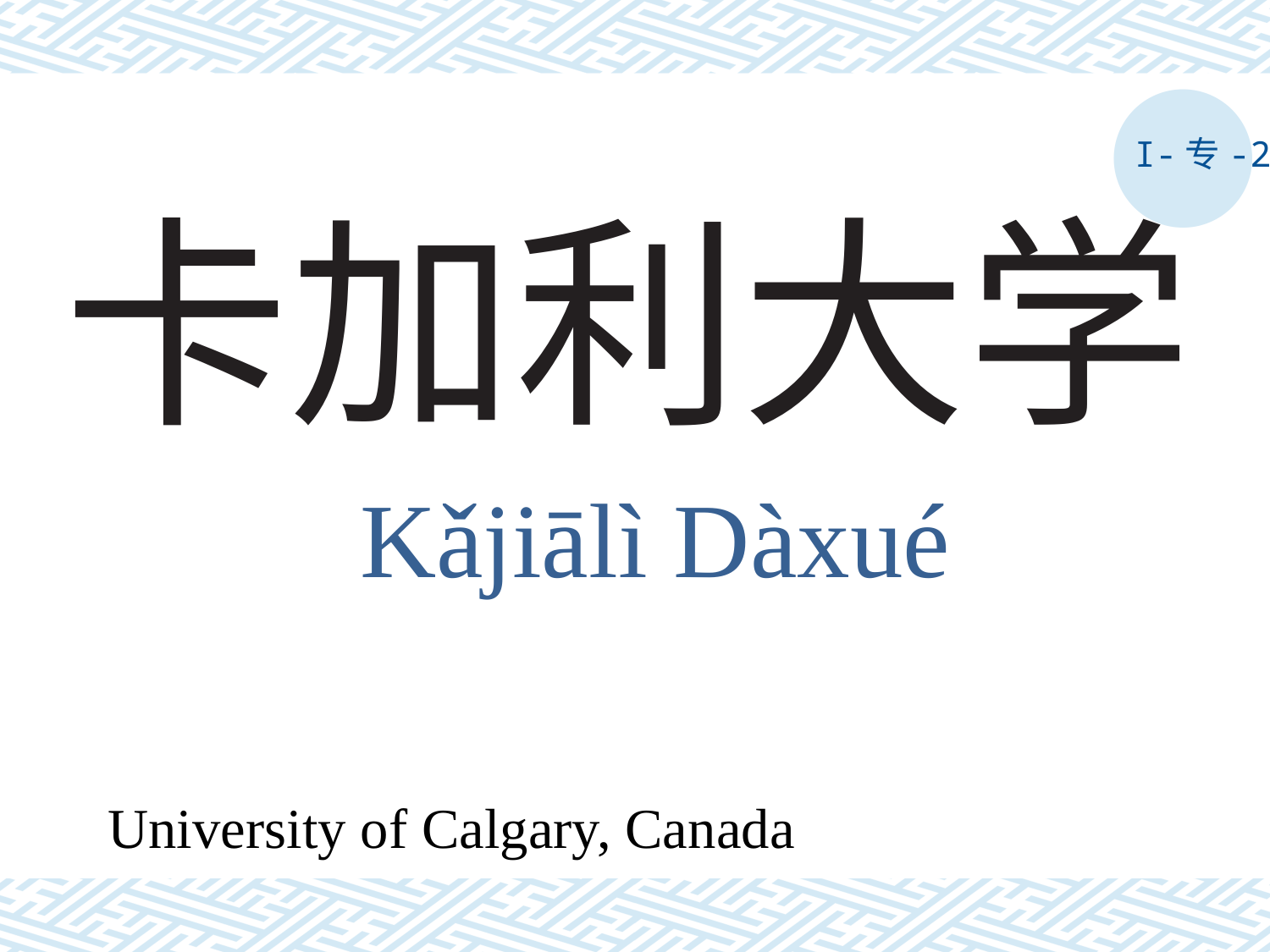

I-专-2

# 卡加利大学
Kǎjiālì Dàxué
University of Calgary, Canada